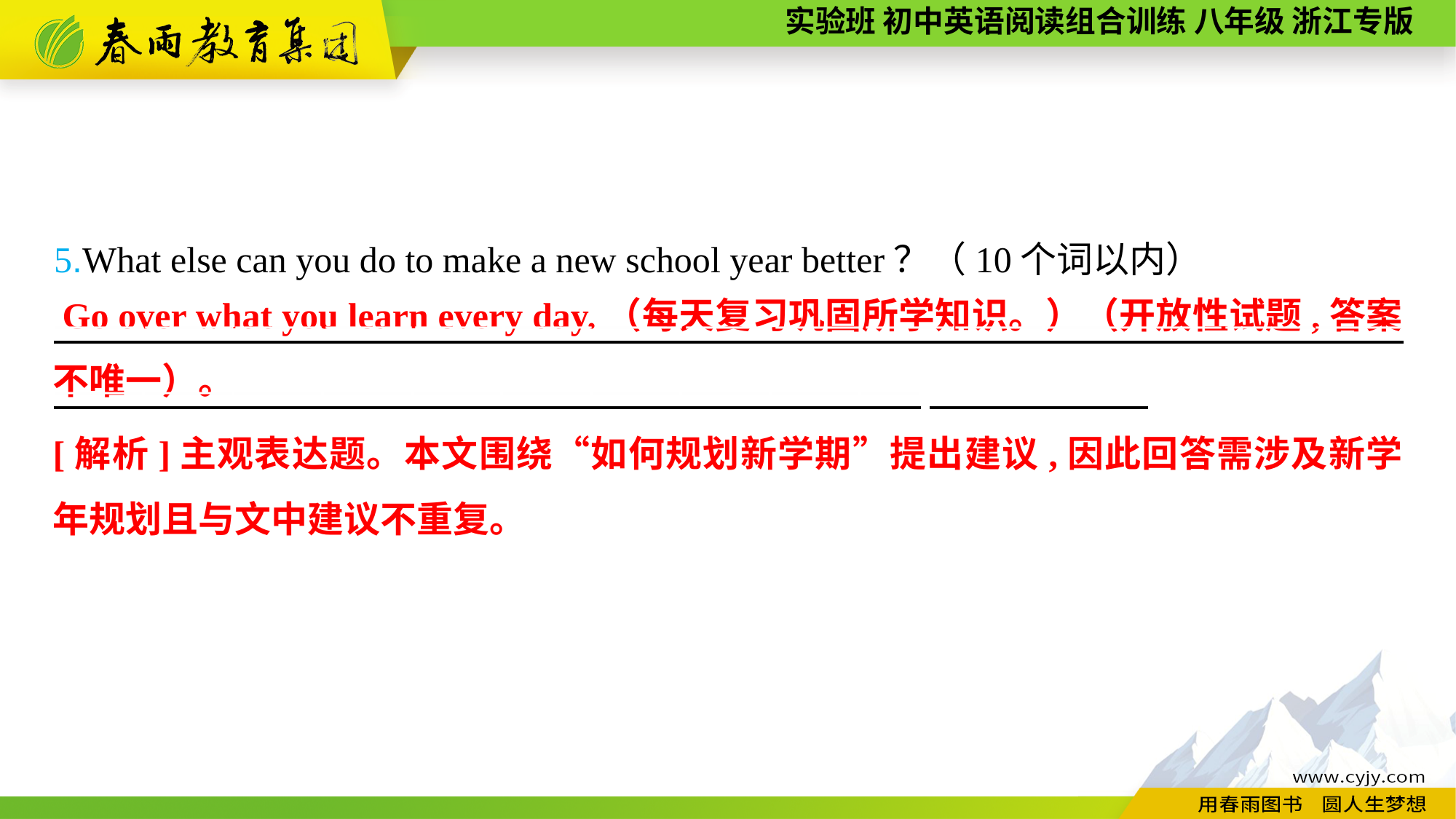

5.What else can you do to make a new school year better？（10个词以内）
——————————————————————————————————————————————————————————————————————————
 Go over what you learn every day.（每天复习巩固所学知识。）（开放性试题,答案不唯一）。
[解析]主观表达题。本文围绕“如何规划新学期”提出建议,因此回答需涉及新学年规划且与文中建议不重复。